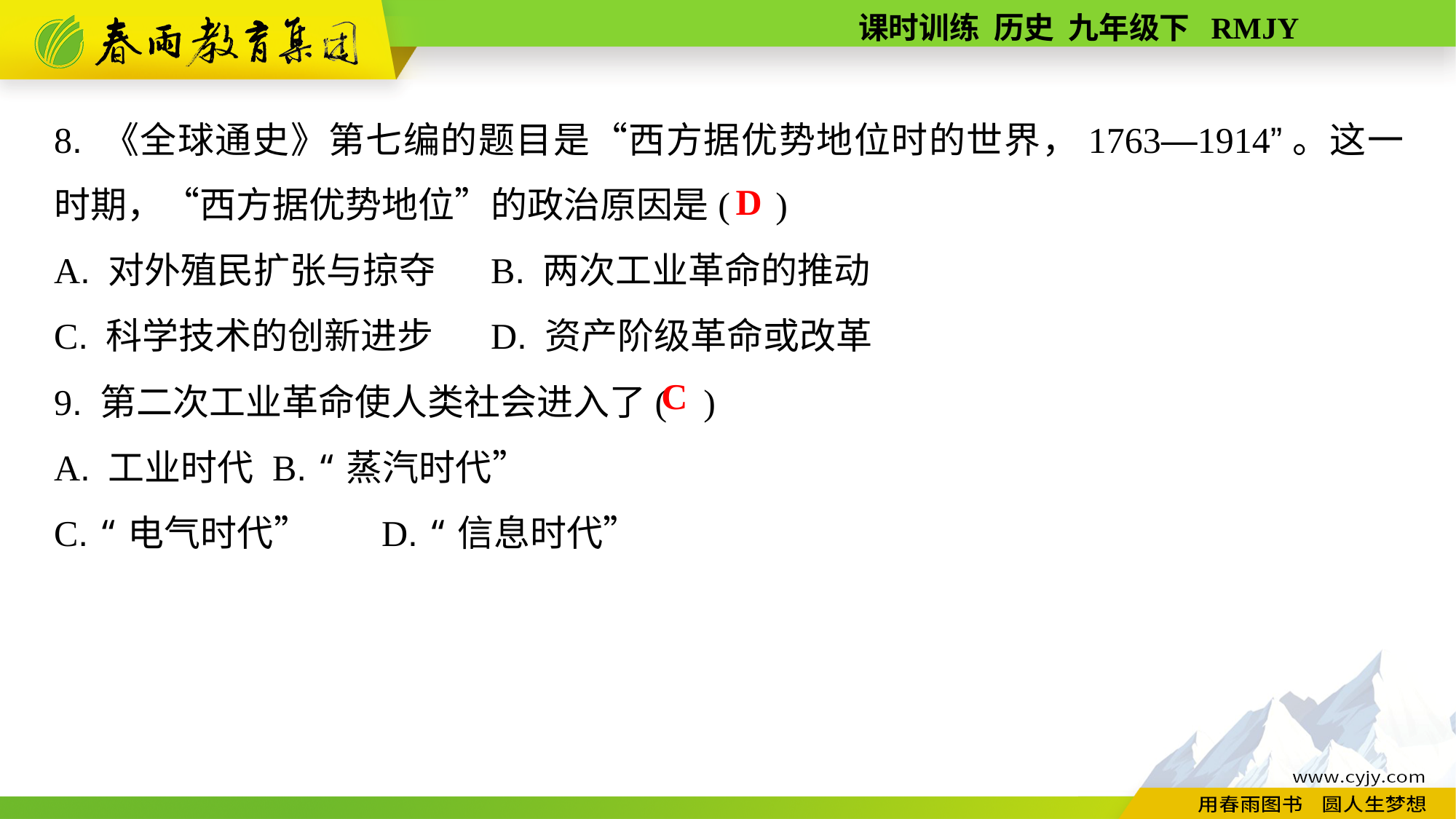

8. 《全球通史》第七编的题目是“西方据优势地位时的世界，1763—1914”。这一时期，“西方据优势地位”的政治原因是(     )
A. 对外殖民扩张与掠夺	B. 两次工业革命的推动
C. 科学技术的创新进步	D. 资产阶级革命或改革
9. 第二次工业革命使人类社会进入了(    )
A. 工业时代	B. “蒸汽时代”
C. “电气时代”	D. “信息时代”
D
C